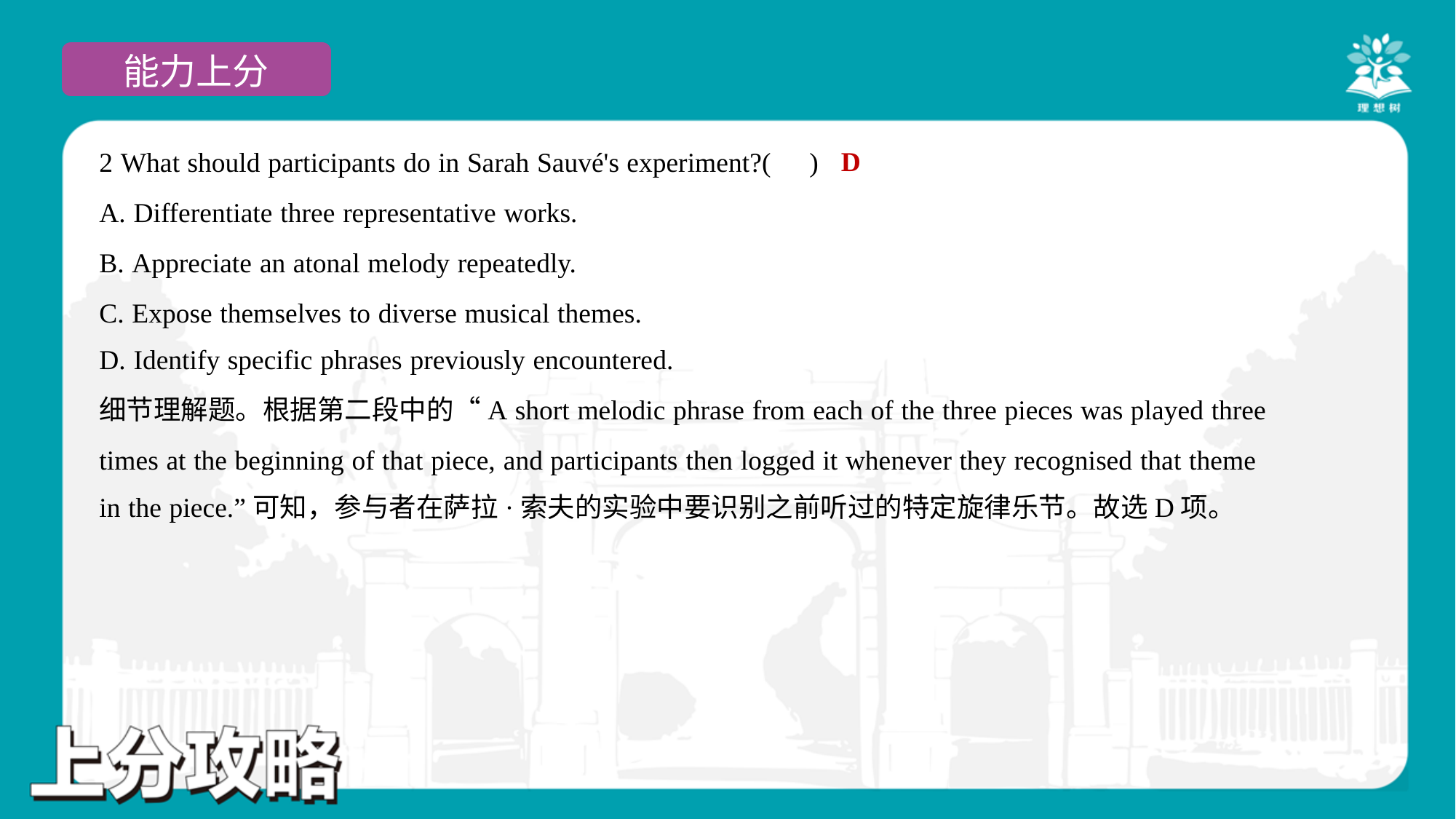

D
2 What should participants do in Sarah Sauvé's experiment?(     )
A. Differentiate three representative works.
B. Appreciate an atonal melody repeatedly.
C. Expose themselves to diverse musical themes.
D. Identify specific phrases previously encountered.
细节理解题。根据第二段中的“A short melodic phrase from each of the three pieces was played three
times at the beginning of that piece, and participants then logged it whenever they recognised that theme
in the piece.”可知，参与者在萨拉·索夫的实验中要识别之前听过的特定旋律乐节。故选D项。